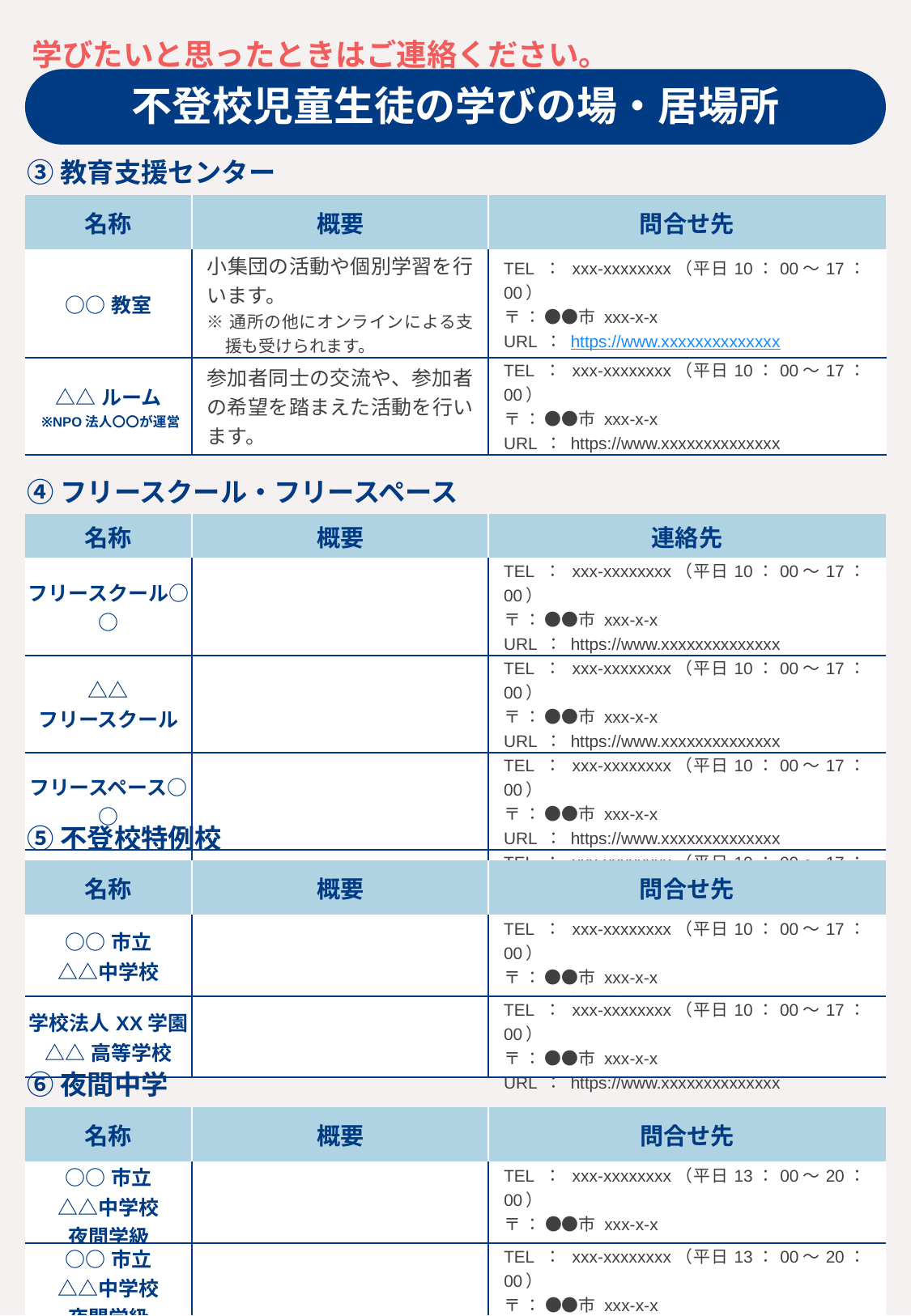

学びたいと思ったときはご連絡ください。
不登校児童生徒の学びの場・居場所
③教育支援センター
| 名称 | 概要 | 問合せ先 |
| --- | --- | --- |
| ○○教室 | 小集団の活動や個別学習を行います。 ※通所の他にオンラインによる支援も受けられます。 | TEL ： xxx-xxxxxxxx（平日10：00～17：00） 〒 ： ●●市 xxx-x-x URL ： https://www.xxxxxxxxxxxxxx |
| △△ルーム ※NPO法人〇〇が運営 | 参加者同士の交流や、参加者の希望を踏まえた活動を行います。 | TEL ： xxx-xxxxxxxx（平日10：00～17：00） 〒 ： ●●市 xxx-x-x URL ： https://www.xxxxxxxxxxxxxx |
④フリースクール・フリースペース
| 名称 | 概要 | 連絡先 |
| --- | --- | --- |
| フリースクール○○ |  | TEL ： xxx-xxxxxxxx（平日10：00～17：00） 〒 ： ●●市 xxx-x-x URL ： https://www.xxxxxxxxxxxxxx |
| △△ フリースクール |  | TEL ： xxx-xxxxxxxx（平日10：00～17：00） 〒 ： ●●市 xxx-x-x URL ： https://www.xxxxxxxxxxxxxx |
| フリースペース○○ |  | TEL ： xxx-xxxxxxxx（平日10：00～17：00） 〒 ： ●●市 xxx-x-x URL ： https://www.xxxxxxxxxxxxxx |
| △△ フリースペース |  | TEL ： xxx-xxxxxxxx（平日10：00～17：00） 〒 ： ●●市 xxx-x-x URL ： https://www.xxxxxxxxxxxxxx |
⑤不登校特例校
| 名称 | 概要 | 問合せ先 |
| --- | --- | --- |
| ○○市立 △△中学校 |  | TEL ： xxx-xxxxxxxx（平日10：00～17：00） 〒 ： ●●市 xxx-x-x URL ： https://www.xxxxxxxxxxxxxx |
| 学校法人XX学園 △△高等学校 |  | TEL ： xxx-xxxxxxxx（平日10：00～17：00） 〒 ： ●●市 xxx-x-x URL ： https://www.xxxxxxxxxxxxxx |
⑥夜間中学
| 名称 | 概要 | 問合せ先 |
| --- | --- | --- |
| ○○市立 △△中学校 夜間学級 |  | TEL ： xxx-xxxxxxxx（平日13：00～20：00） 〒 ： ●●市 xxx-x-x URL ： https://www.xxxxxxxxxxxxxx |
| ○○市立 △△中学校 夜間学級 |  | TEL ： xxx-xxxxxxxx（平日13：00～20：00） 〒 ： ●●市 xxx-x-x URL ： https://www.xxxxxxxxxxxxxx |